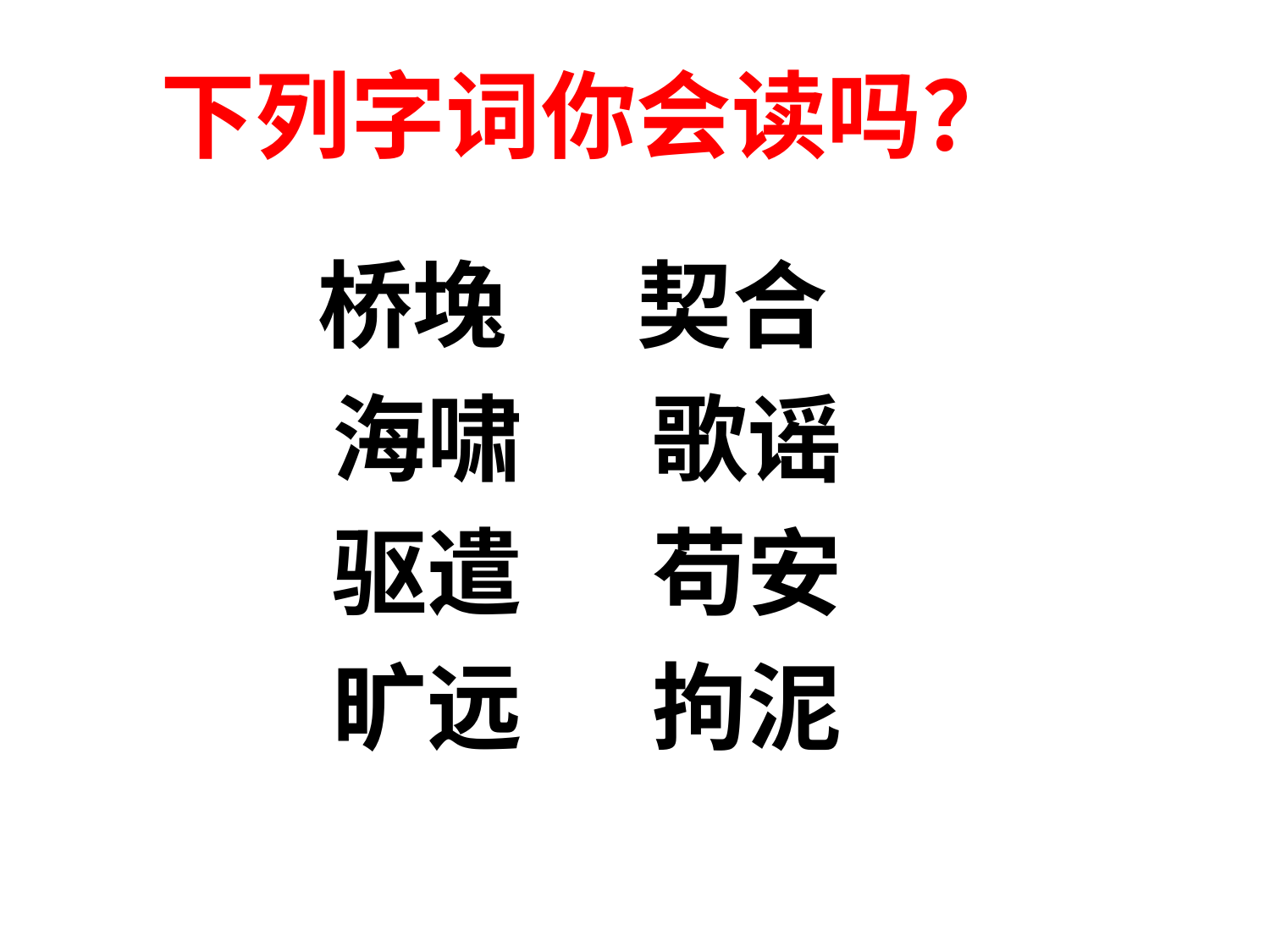

下列字词你会读吗？
 桥堍      契合
 海啸      歌谣
 驱遣      苟安
 旷远      拘泥